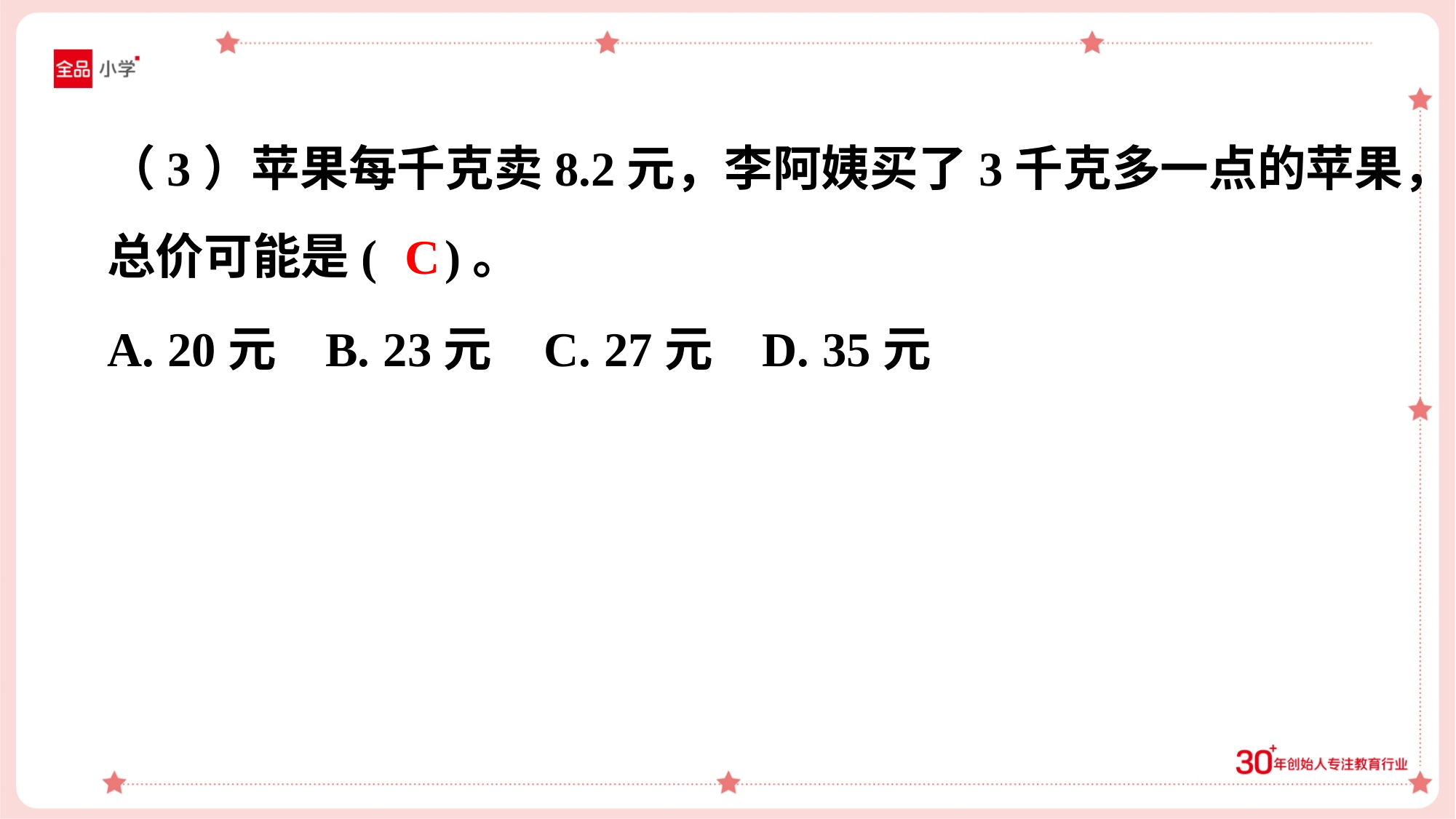

（3）苹果每千克卖8.2元，李阿姨买了3千克多一点的苹果，
总价可能是(     )。
C
A. 20元	B. 23元	C. 27元	D. 35元